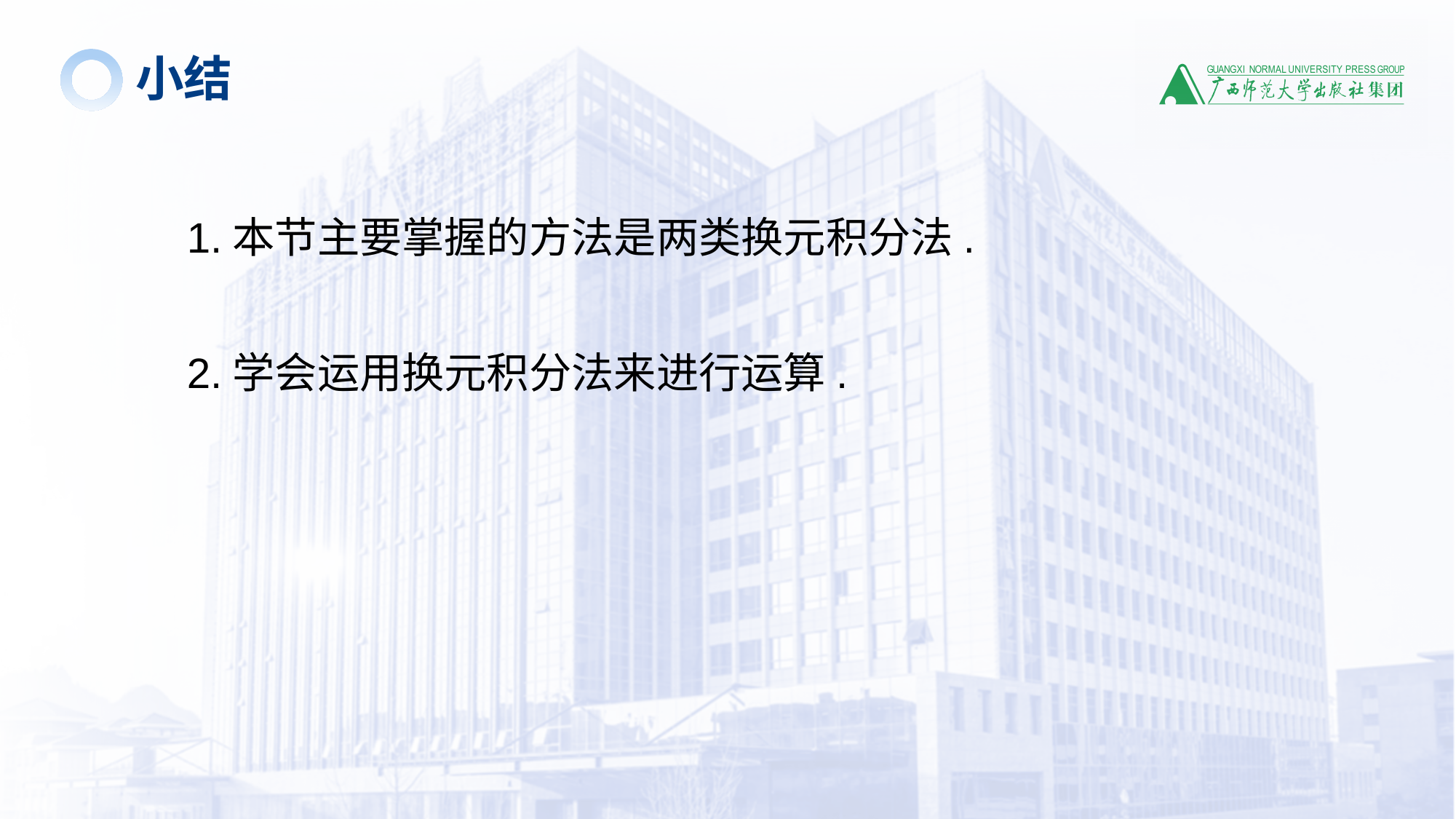

小结

1.本节主要掌握的方法是两类换元积分法.
2.学会运用换元积分法来进行运算.